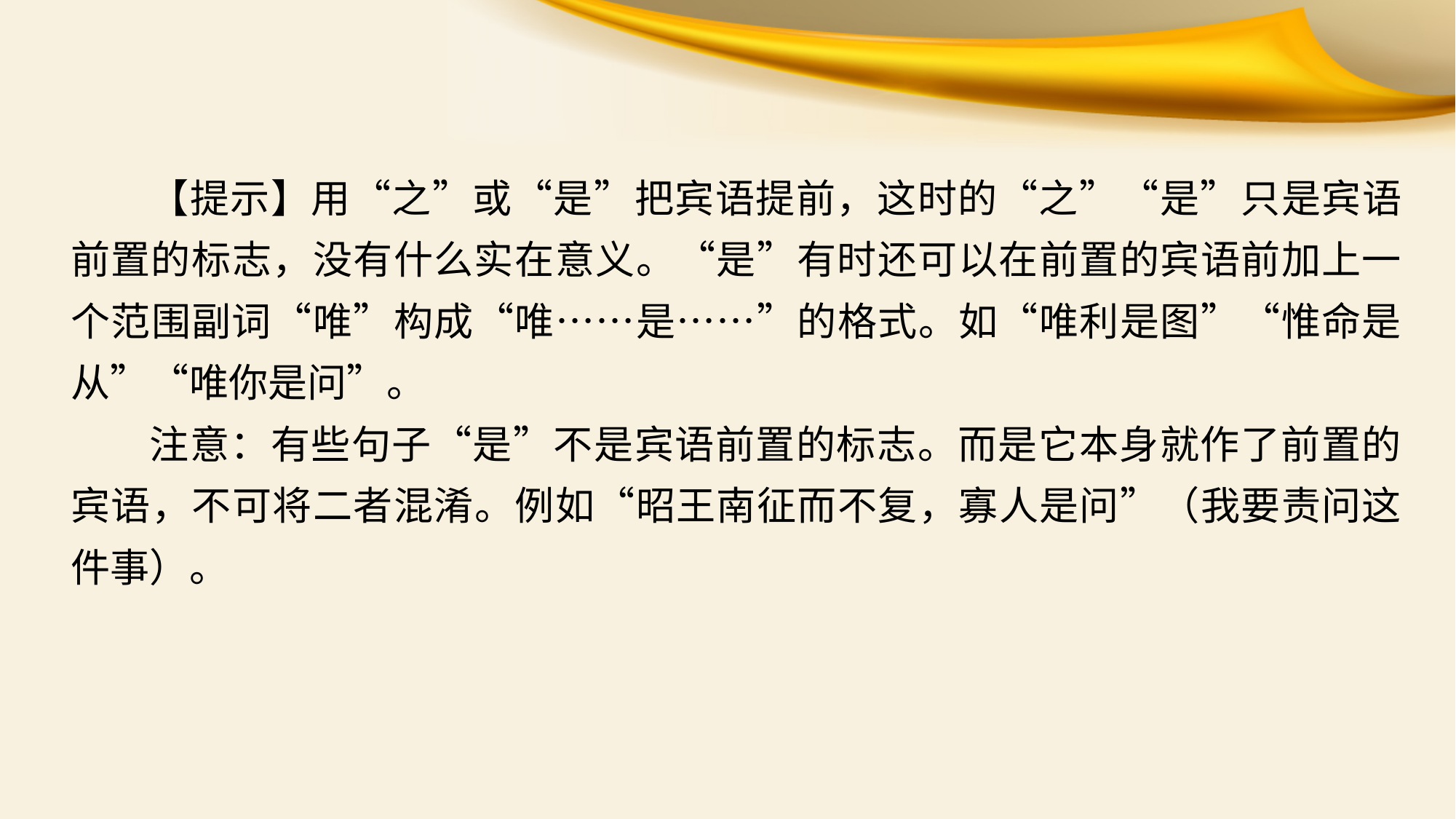

【提示】用“之”或“是”把宾语提前，这时的“之”“是”只是宾语前置的标志，没有什么实在意义。“是”有时还可以在前置的宾语前加上一个范围副词“唯”构成“唯……是……”的格式。如“唯利是图”“惟命是从”“唯你是问”。
注意：有些句子“是”不是宾语前置的标志。而是它本身就作了前置的宾语，不可将二者混淆。例如“昭王南征而不复，寡人是问”（我要责问这件事）。